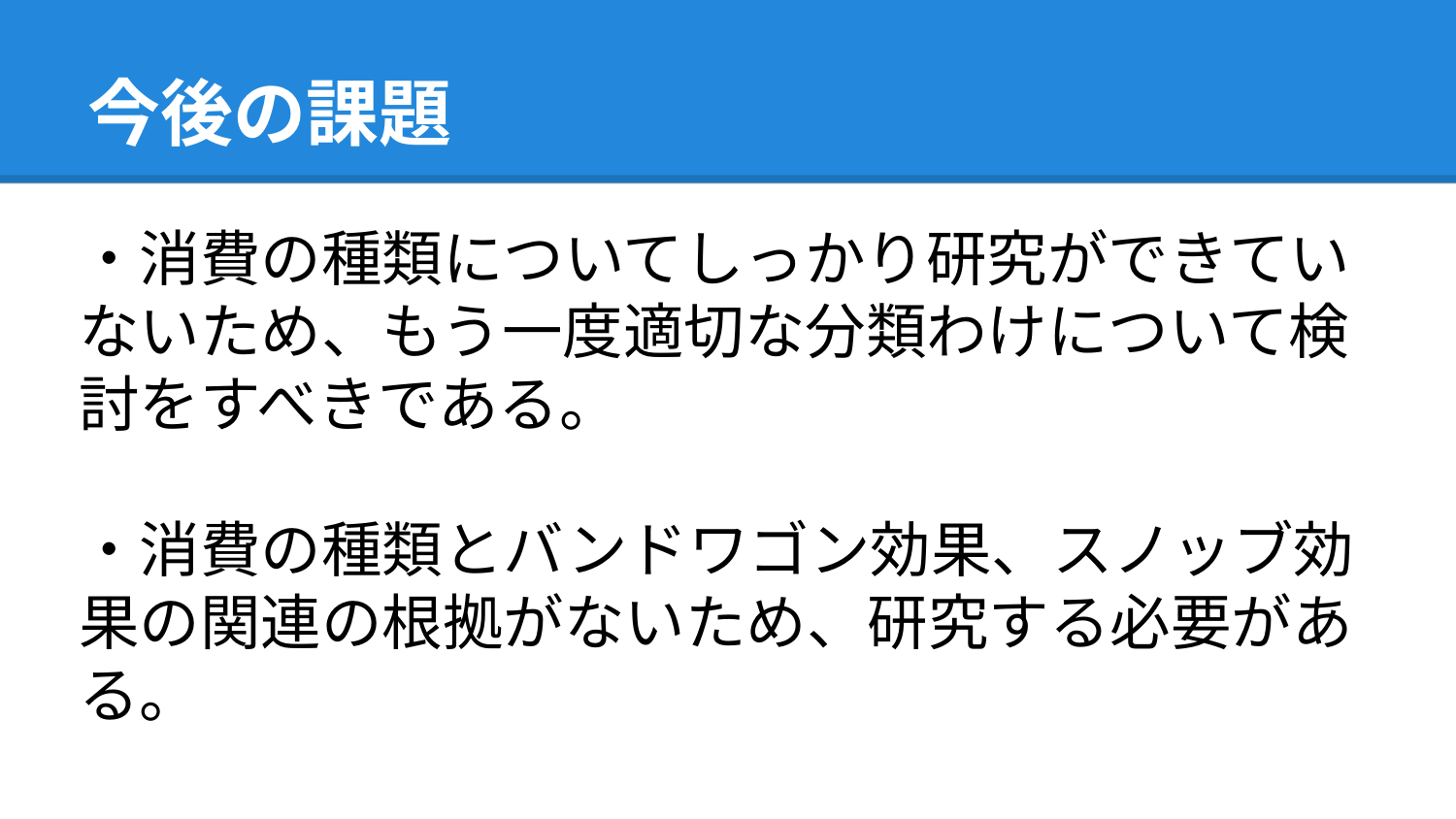

# 今後の課題
・消費の種類についてしっかり研究ができていないため、もう一度適切な分類わけについて検討をすべきである。

・消費の種類とバンドワゴン効果、スノッブ効果の関連の根拠がないため、研究する必要がある。